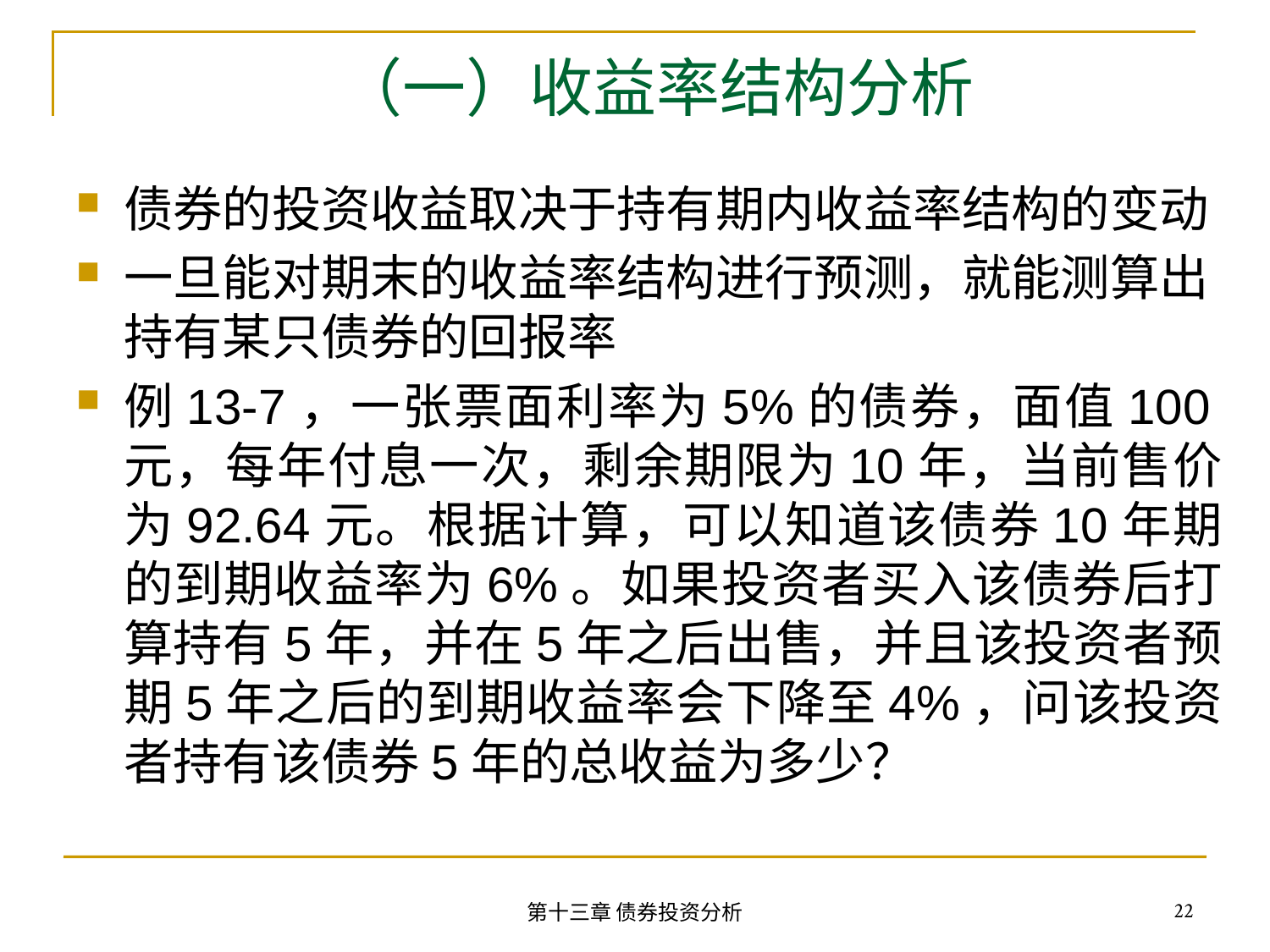

# （一）收益率结构分析

债券的投资收益取决于持有期内收益率结构的变动
一旦能对期末的收益率结构进行预测，就能测算出持有某只债券的回报率
例13-7，一张票面利率为5%的债券，面值100元，每年付息一次，剩余期限为10年，当前售价为92.64元。根据计算，可以知道该债券10年期的到期收益率为6%。如果投资者买入该债券后打算持有5年，并在5年之后出售，并且该投资者预期5年之后的到期收益率会下降至4%，问该投资者持有该债券5年的总收益为多少？
22
第十三章 债券投资分析